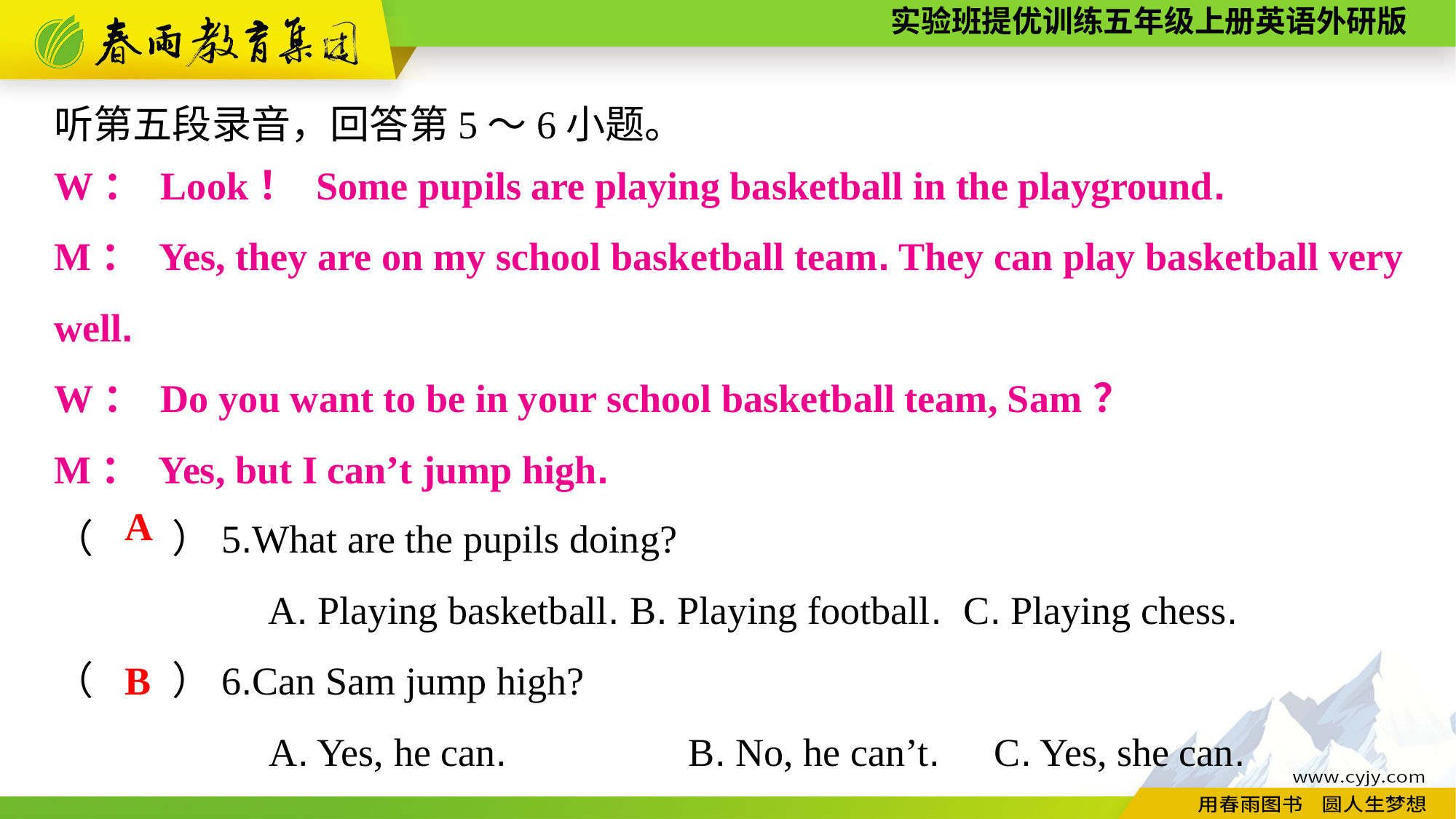

听第五段录音，回答第5～6小题。
W： Look！ Some pupils are playing basketball in the playground.
M： Yes, they are on my school basketball team. They can play basketball very well.
W： Do you want to be in your school basketball team, Sam？
M： Yes, but I can’t jump high.
（　　）5.What are the pupils doing?
A. Playing basketball. B. Playing football.  C. Playing chess.
（　　）6.Can Sam jump high?
A. Yes, he can.	　　B. No, he can’t.     C. Yes, she can.
A
B